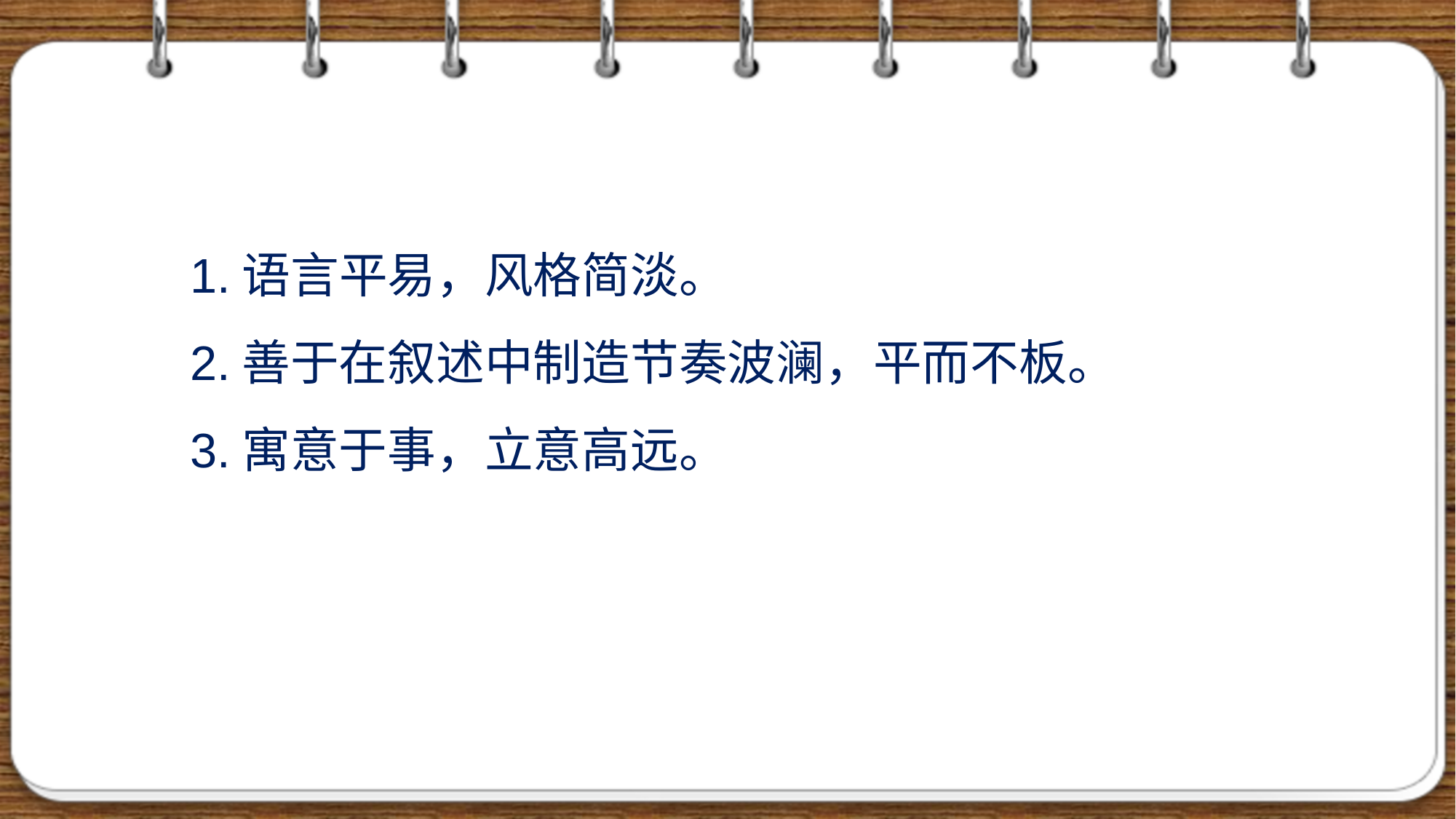

1.语言平易，风格简淡。
2.善于在叙述中制造节奏波澜，平而不板。
3.寓意于事，立意高远。